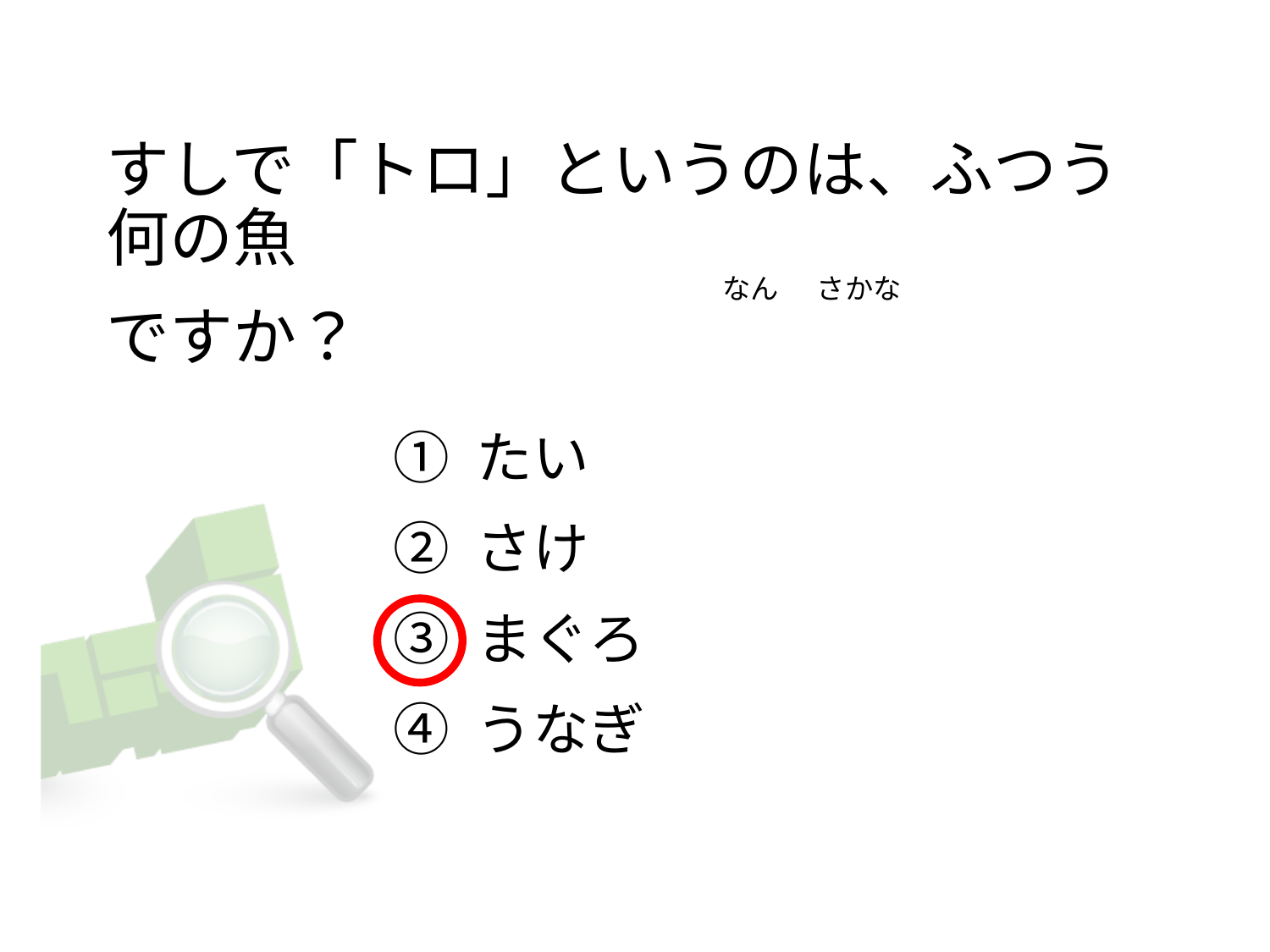

すしで「トロ」というのは、ふつう何の魚
                                                                                                なん      さかな
ですか？
① たい
② さけ
③ まぐろ
④ うなぎ